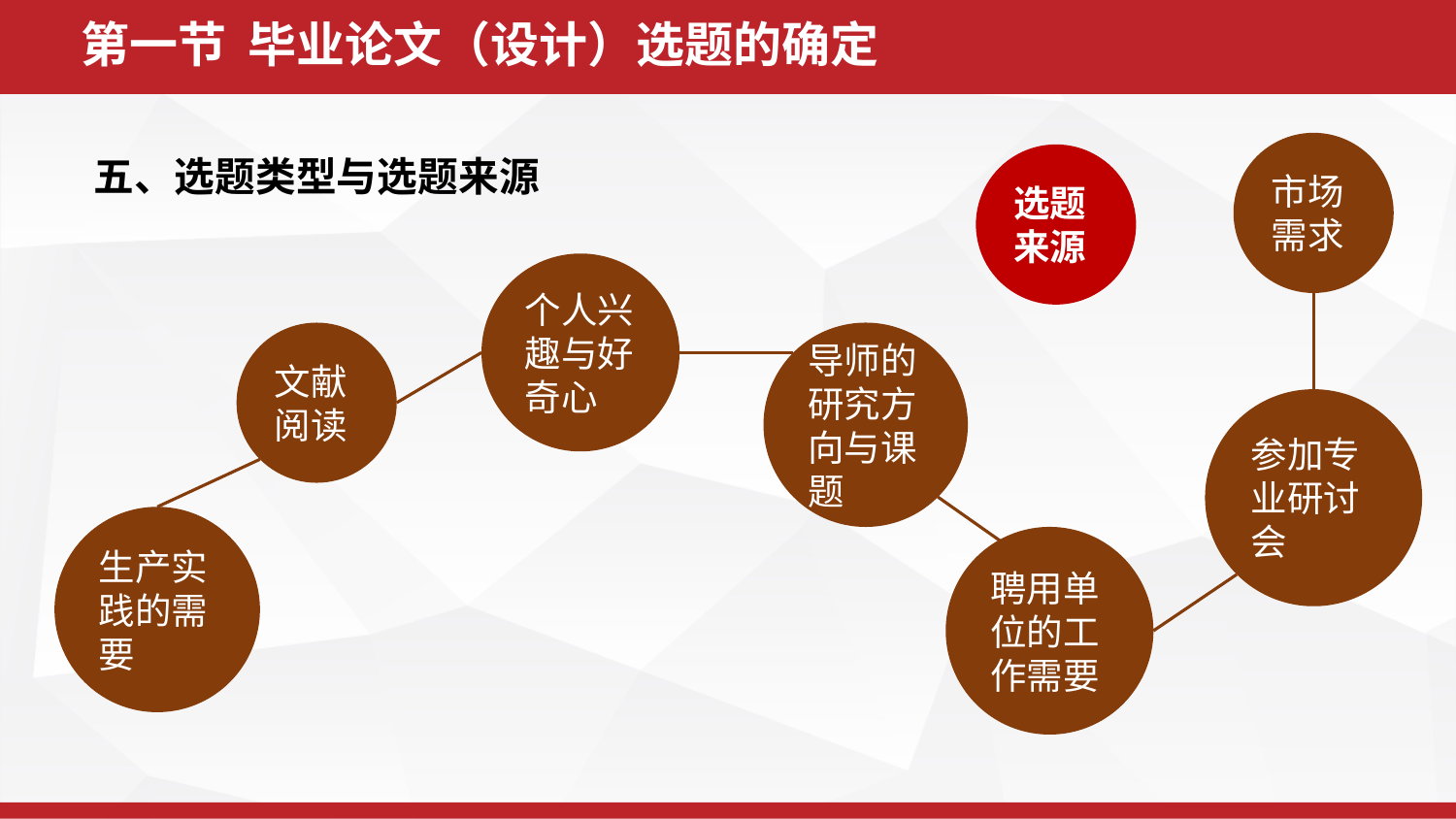

第一节  毕业论文（设计）选题的确定
市场需求
五、选题类型与选题来源
选题来源
个人兴趣与好奇心
导师的研究方向与课题
文献阅读
参加专业研讨会
生产实践的需要
聘用单位的工作需要